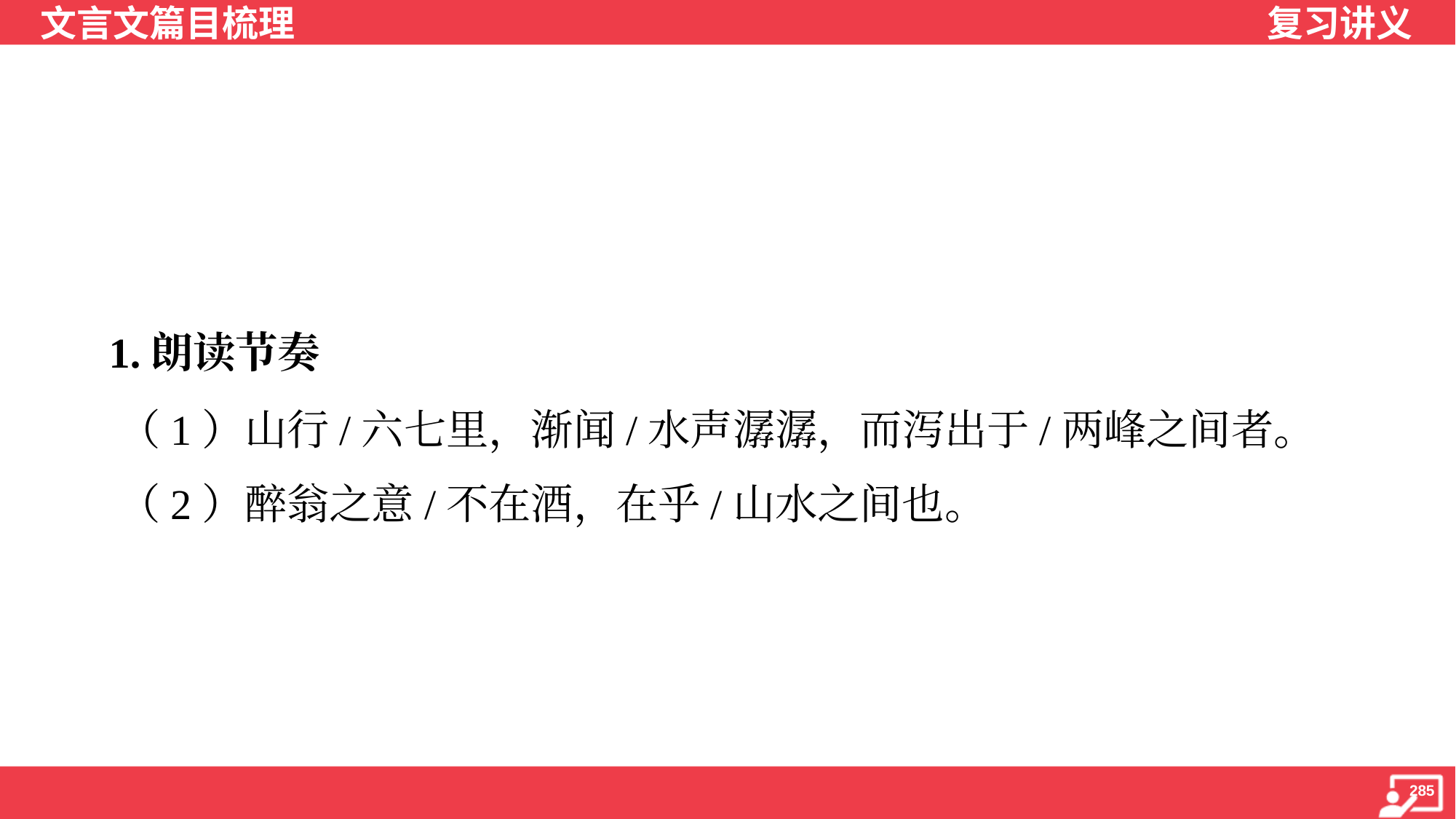

1.朗读节奏
    （1）山行/六七里，渐闻/水声潺潺，而泻出于/两峰之间者。
    （2）醉翁之意/不在酒，在乎/山水之间也。